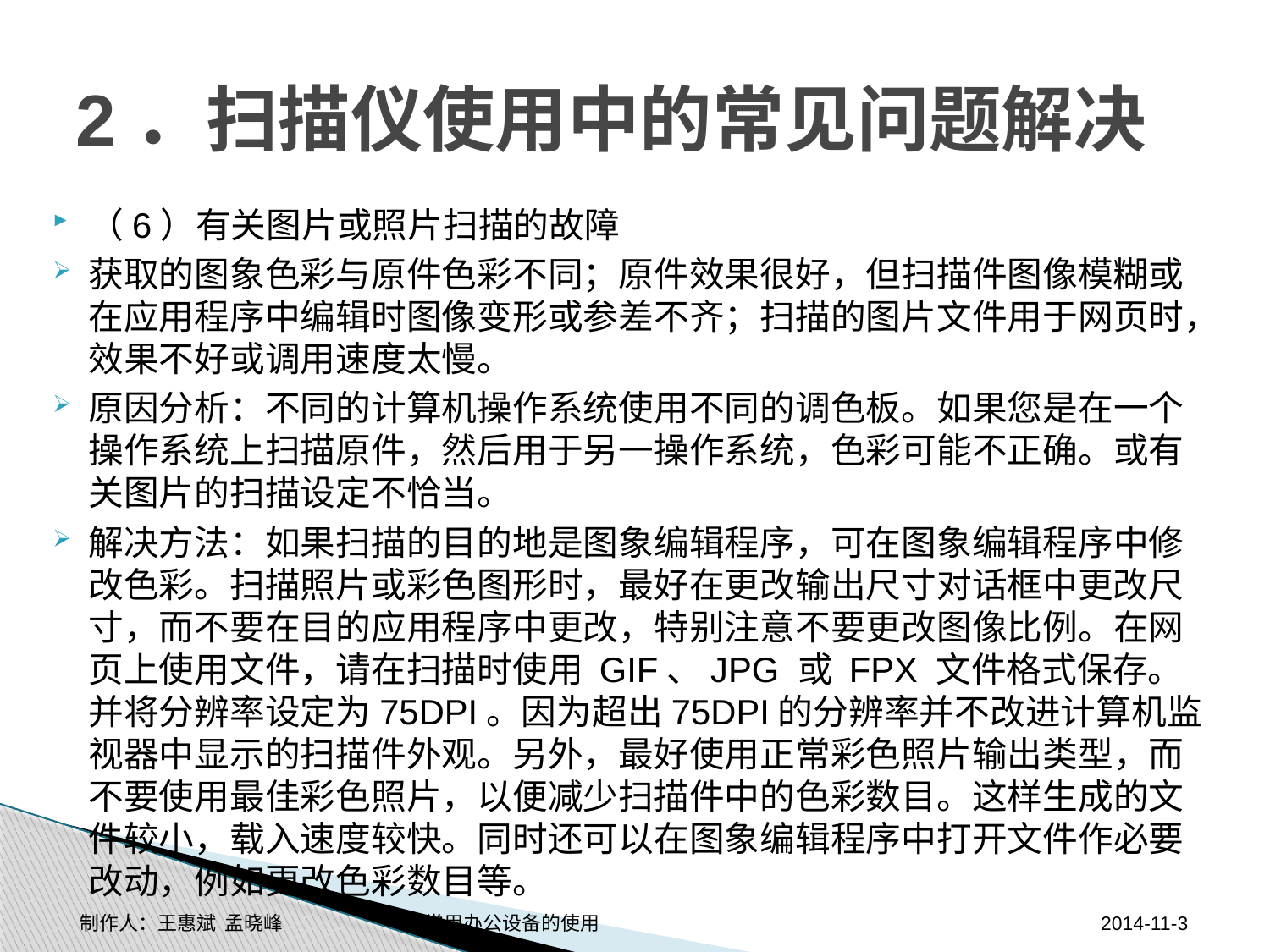

# 2．扫描仪使用中的常见问题解决
（6）有关图片或照片扫描的故障
获取的图象色彩与原件色彩不同；原件效果很好，但扫描件图像模糊或在应用程序中编辑时图像变形或参差不齐；扫描的图片文件用于网页时，效果不好或调用速度太慢。
原因分析：不同的计算机操作系统使用不同的调色板。如果您是在一个操作系统上扫描原件，然后用于另一操作系统，色彩可能不正确。或有关图片的扫描设定不恰当。
解决方法：如果扫描的目的地是图象编辑程序，可在图象编辑程序中修改色彩。扫描照片或彩色图形时，最好在更改输出尺寸对话框中更改尺寸，而不要在目的应用程序中更改，特别注意不要更改图像比例。在网页上使用文件，请在扫描时使用 GIF、JPG 或 FPX 文件格式保存。并将分辨率设定为75DPI。因为超出75DPI的分辨率并不改进计算机监视器中显示的扫描件外观。另外，最好使用正常彩色照片输出类型，而不要使用最佳彩色照片，以便减少扫描件中的色彩数目。这样生成的文件较小，载入速度较快。同时还可以在图象编辑程序中打开文件作必要改动，例如更改色彩数目等。

制作人：王惠斌  孟晓峰                                常用办公设备的使用
2014-11-3